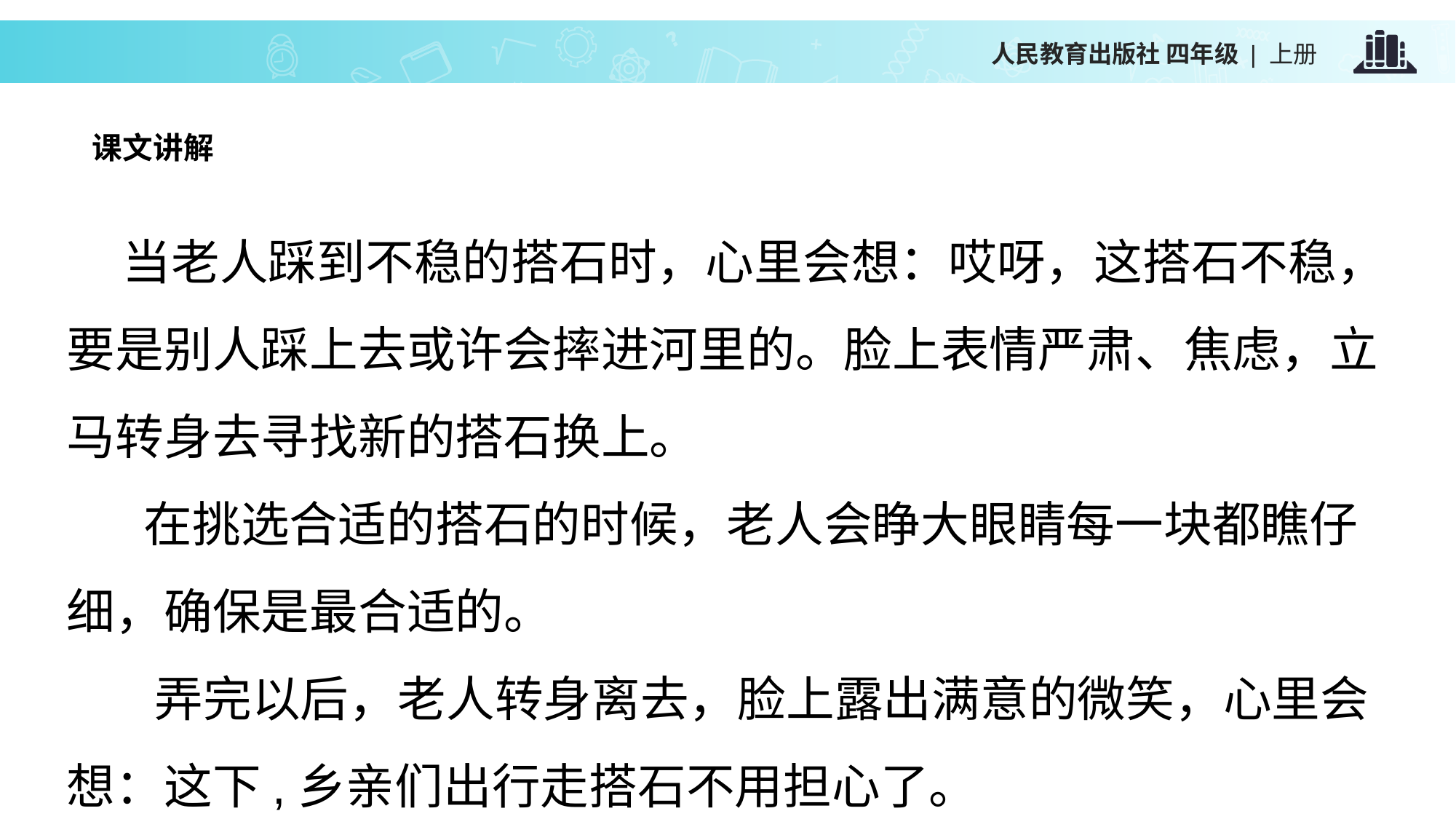

课文讲解
    当老人踩到不稳的搭石时，心里会想：哎呀，这搭石不稳，要是别人踩上去或许会摔进河里的。脸上表情严肃、焦虑，立马转身去寻找新的搭石换上。
      在挑选合适的搭石的时候，老人会睁大眼睛每一块都瞧仔细，确保是最合适的。
       弄完以后，老人转身离去，脸上露出满意的微笑，心里会想：这下,乡亲们出行走搭石不用担心了。